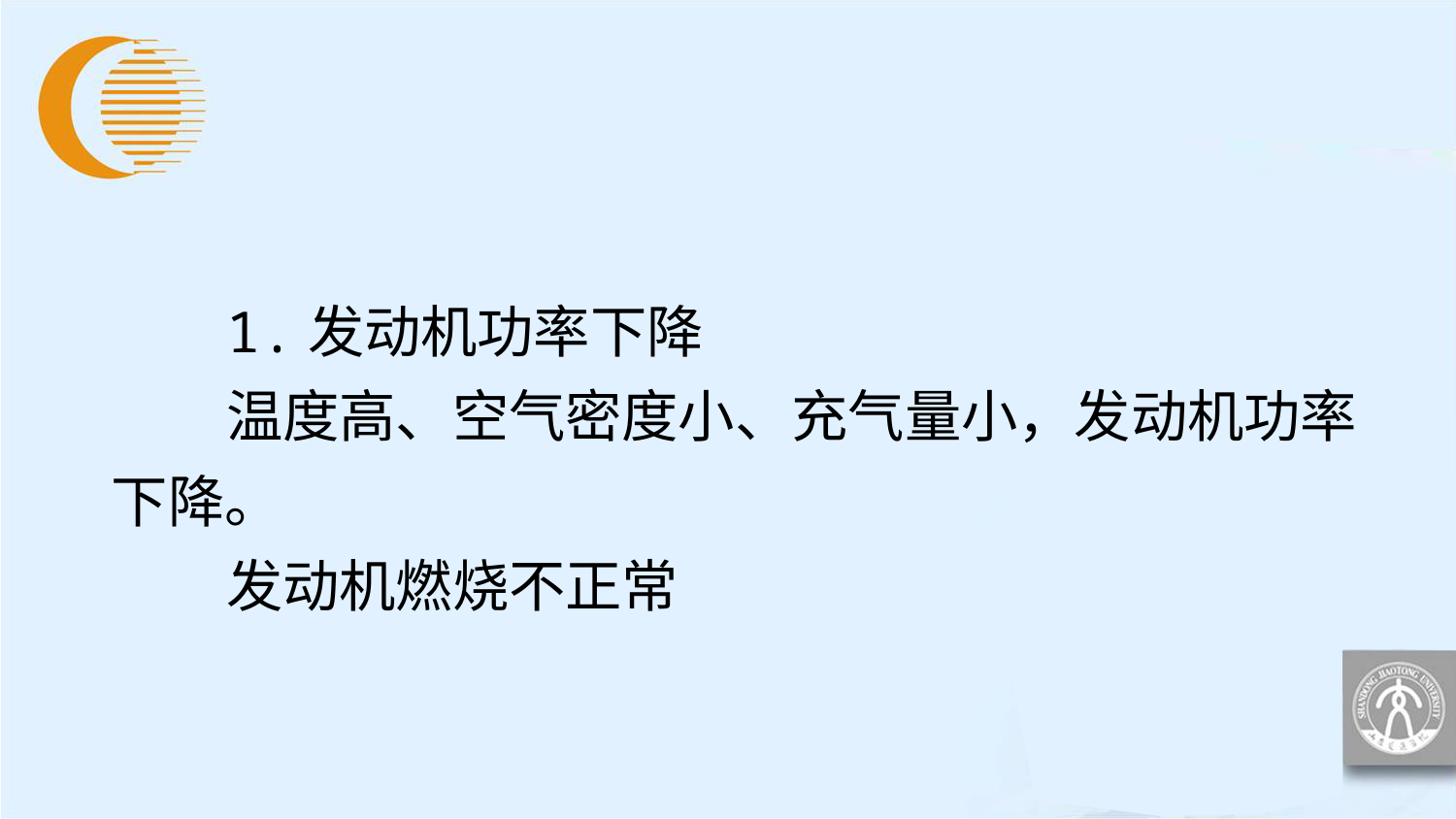

1.发动机功率下降
温度高、空气密度小、充气量小，发动机功率下降。
发动机燃烧不正常